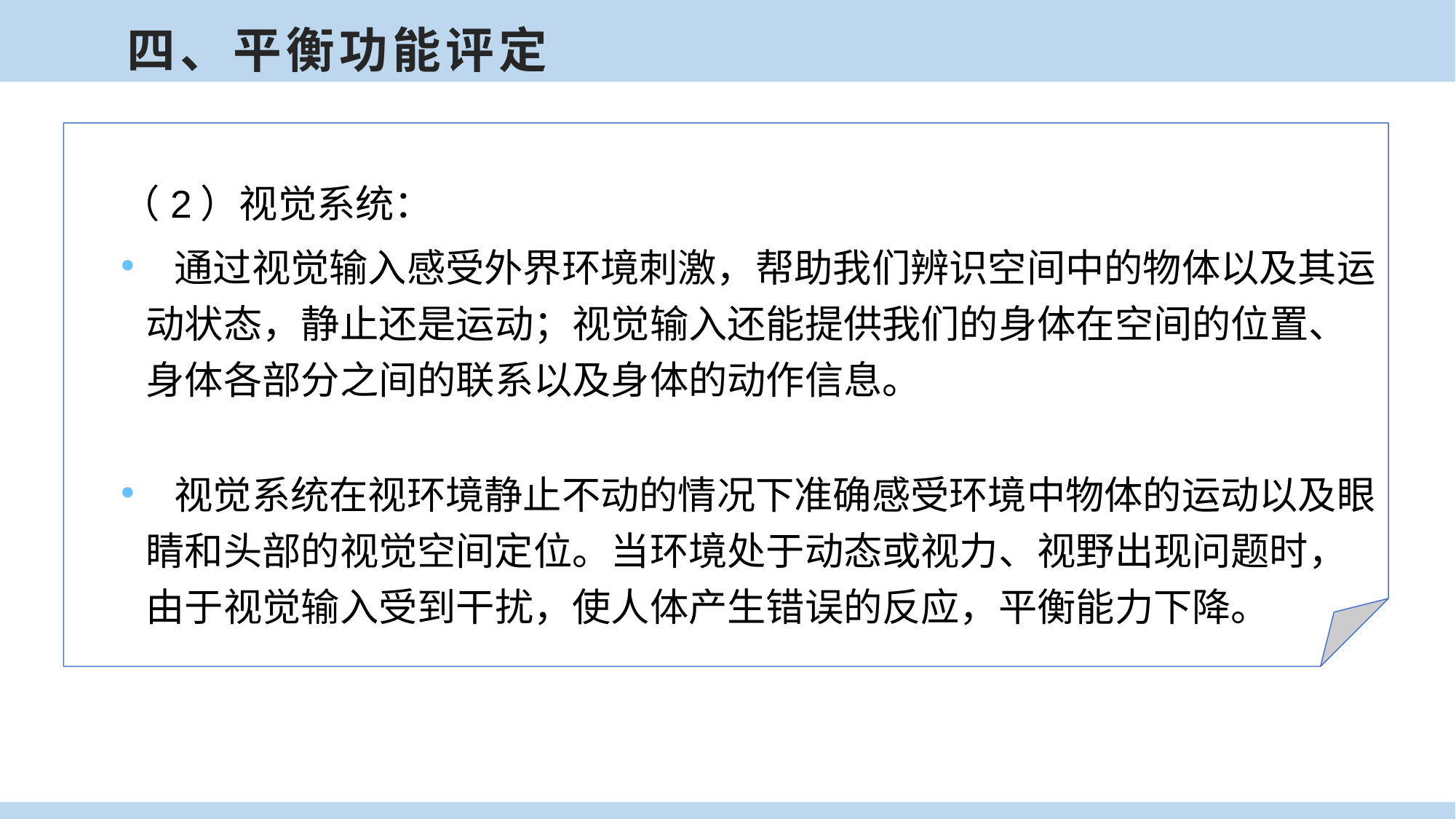

四、平衡功能评定

（2）视觉系统：
  通过视觉输入感受外界环境刺激，帮助我们辨识空间中的物体以及其运动状态，静止还是运动；视觉输入还能提供我们的身体在空间的位置、身体各部分之间的联系以及身体的动作信息。

  视觉系统在视环境静止不动的情况下准确感受环境中物体的运动以及眼睛和头部的视觉空间定位。当环境处于动态或视力、视野出现问题时，由于视觉输入受到干扰，使人体产生错误的反应，平衡能力下降。